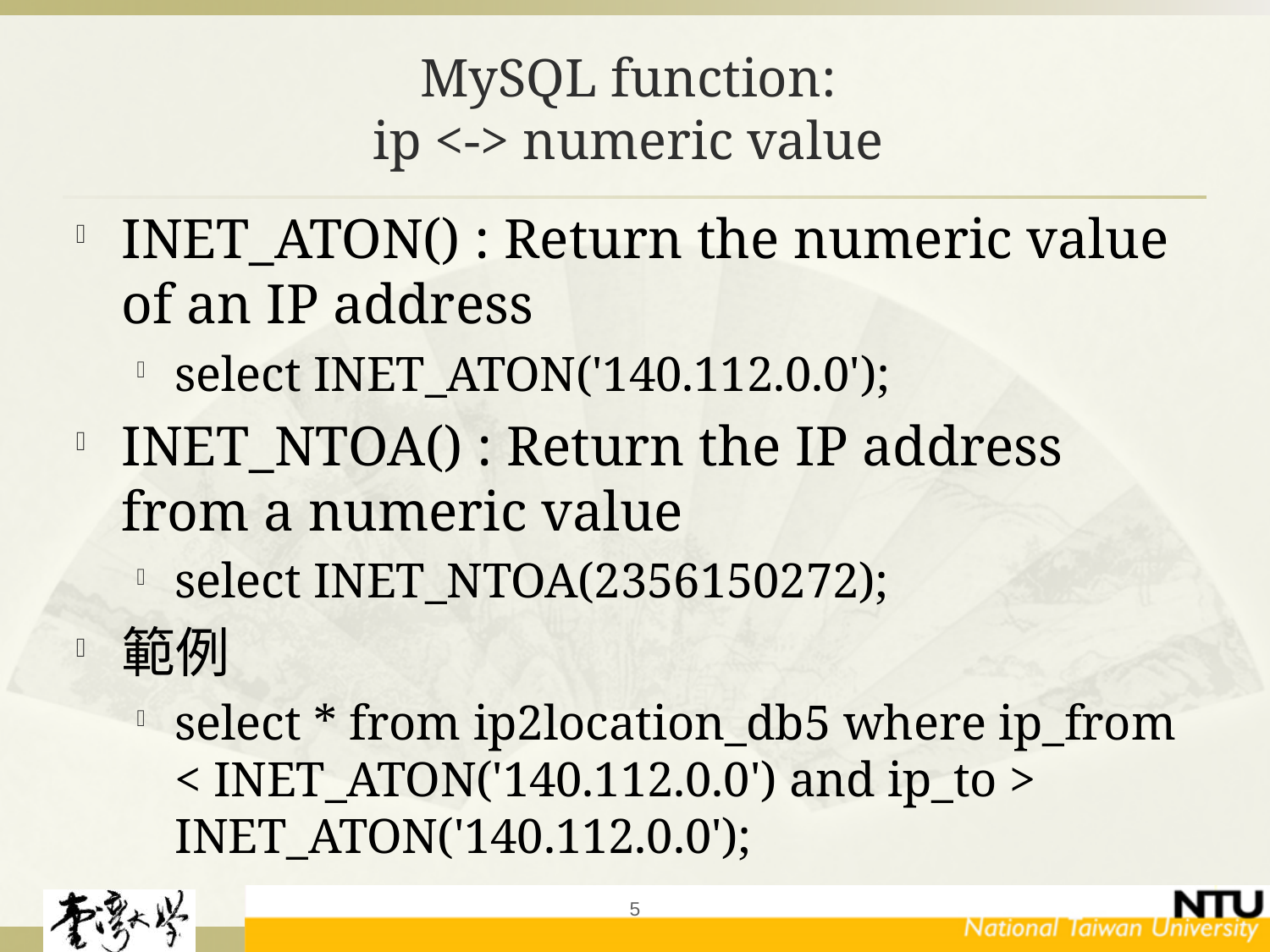

# MySQL function: ip <-> numeric value
INET_ATON() : Return the numeric value of an IP address
select INET_ATON('140.112.0.0');
INET_NTOA() : Return the IP address from a numeric value
select INET_NTOA(2356150272);
範例
select * from ip2location_db5 where ip_from < INET_ATON('140.112.0.0') and ip_to > INET_ATON('140.112.0.0');

5